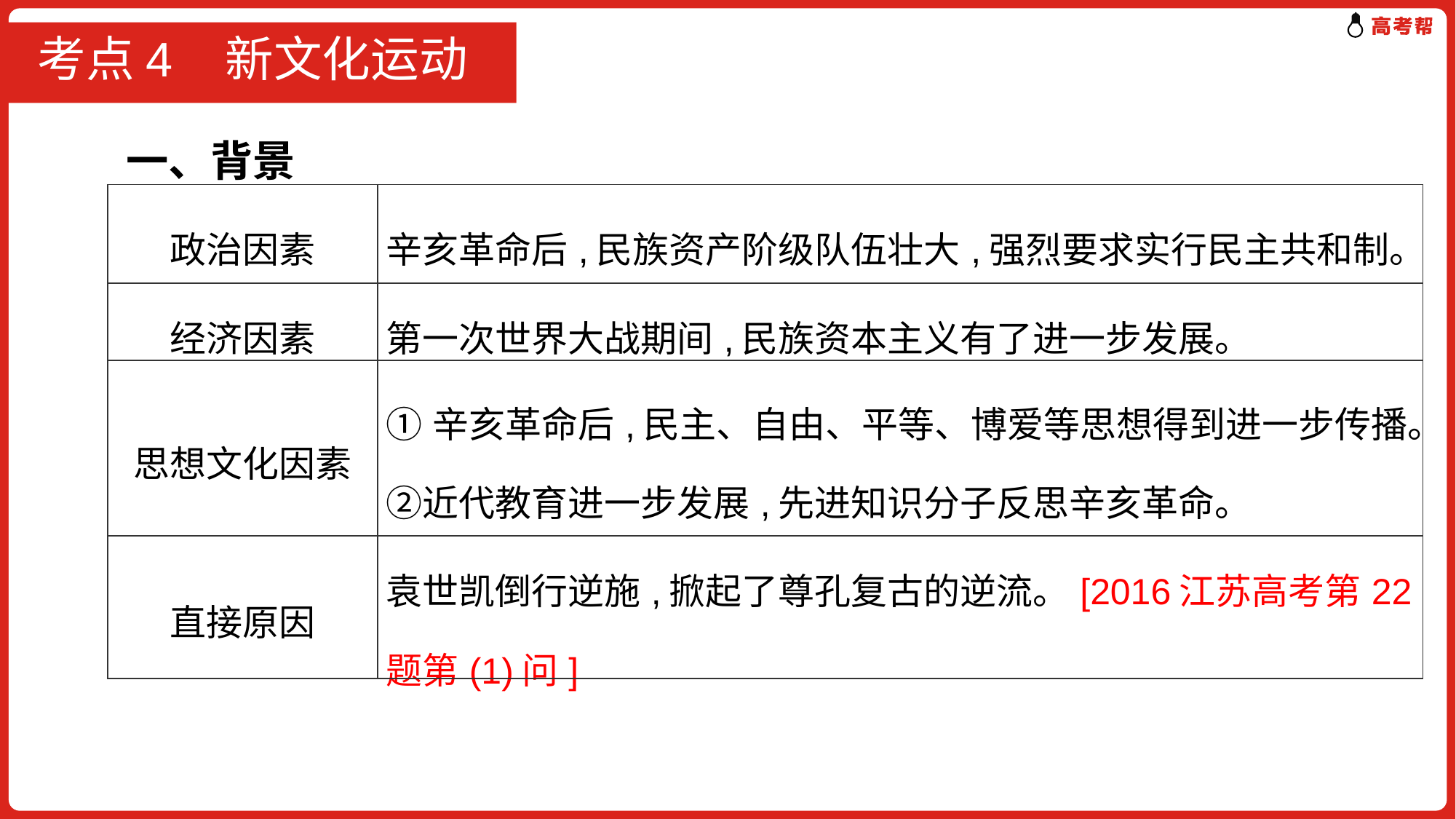

# 考点4   新文化运动
一、背景
| 政治因素 | 辛亥革命后,民族资产阶级队伍壮大,强烈要求实行民主共和制。 |
| --- | --- |
| 经济因素 | 第一次世界大战期间,民族资本主义有了进一步发展。 |
| 思想文化因素 | ①辛亥革命后,民主、自由、平等、博爱等思想得到进一步传播。②近代教育进一步发展,先进知识分子反思辛亥革命。 |
| 直接原因 | 袁世凯倒行逆施,掀起了尊孔复古的逆流。[2016江苏高考第22题第(1)问] |